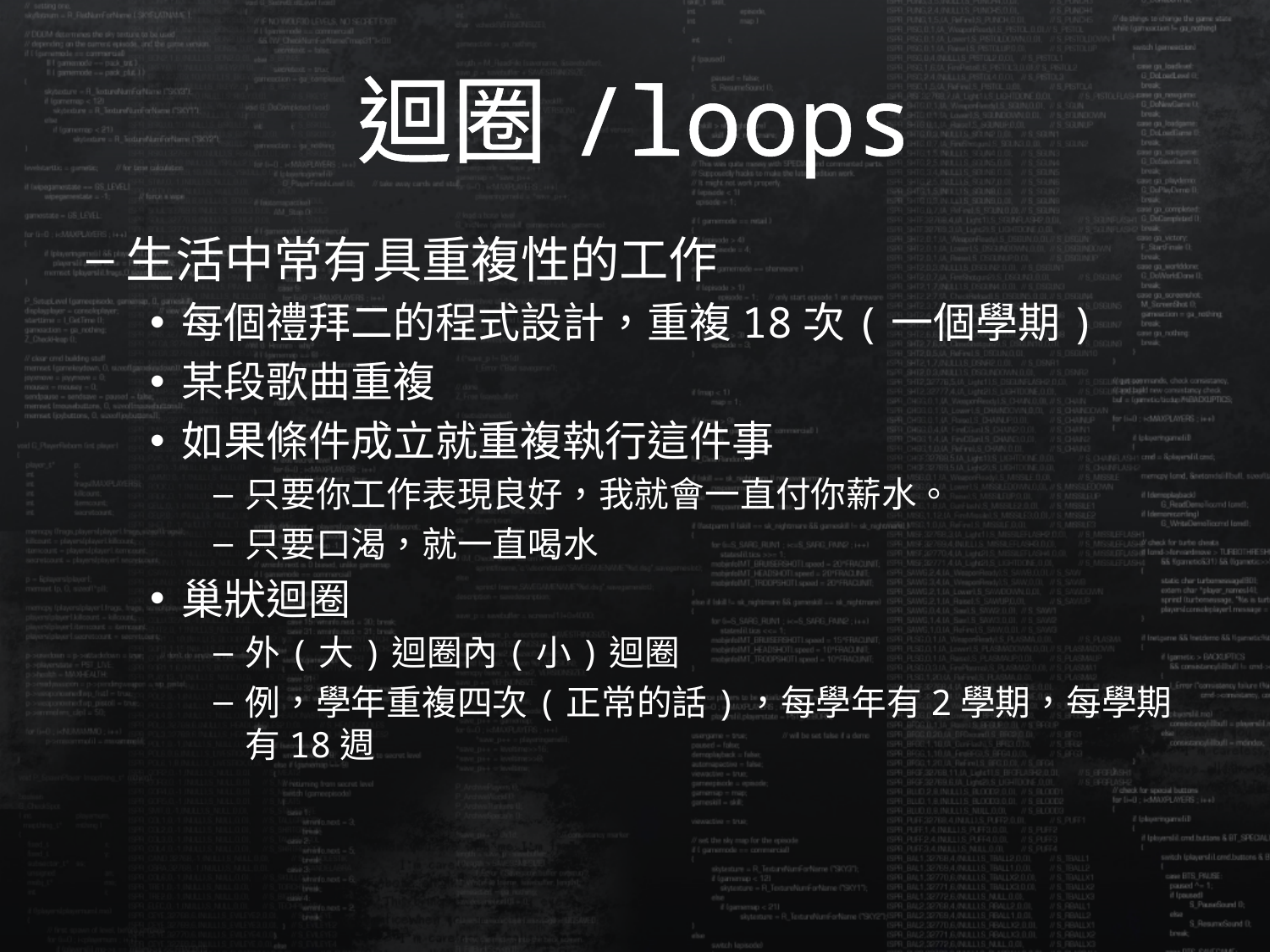

# 迴圈/loops
生活中常有具重複性的工作
每個禮拜二的程式設計，重複18次(一個學期)
某段歌曲重複
如果條件成立就重複執行這件事
只要你工作表現良好，我就會一直付你薪水。
只要口渴，就一直喝水
巢狀迴圈
外(大)迴圈內(小)迴圈
例，學年重複四次(正常的話)，每學年有2學期，每學期有18週